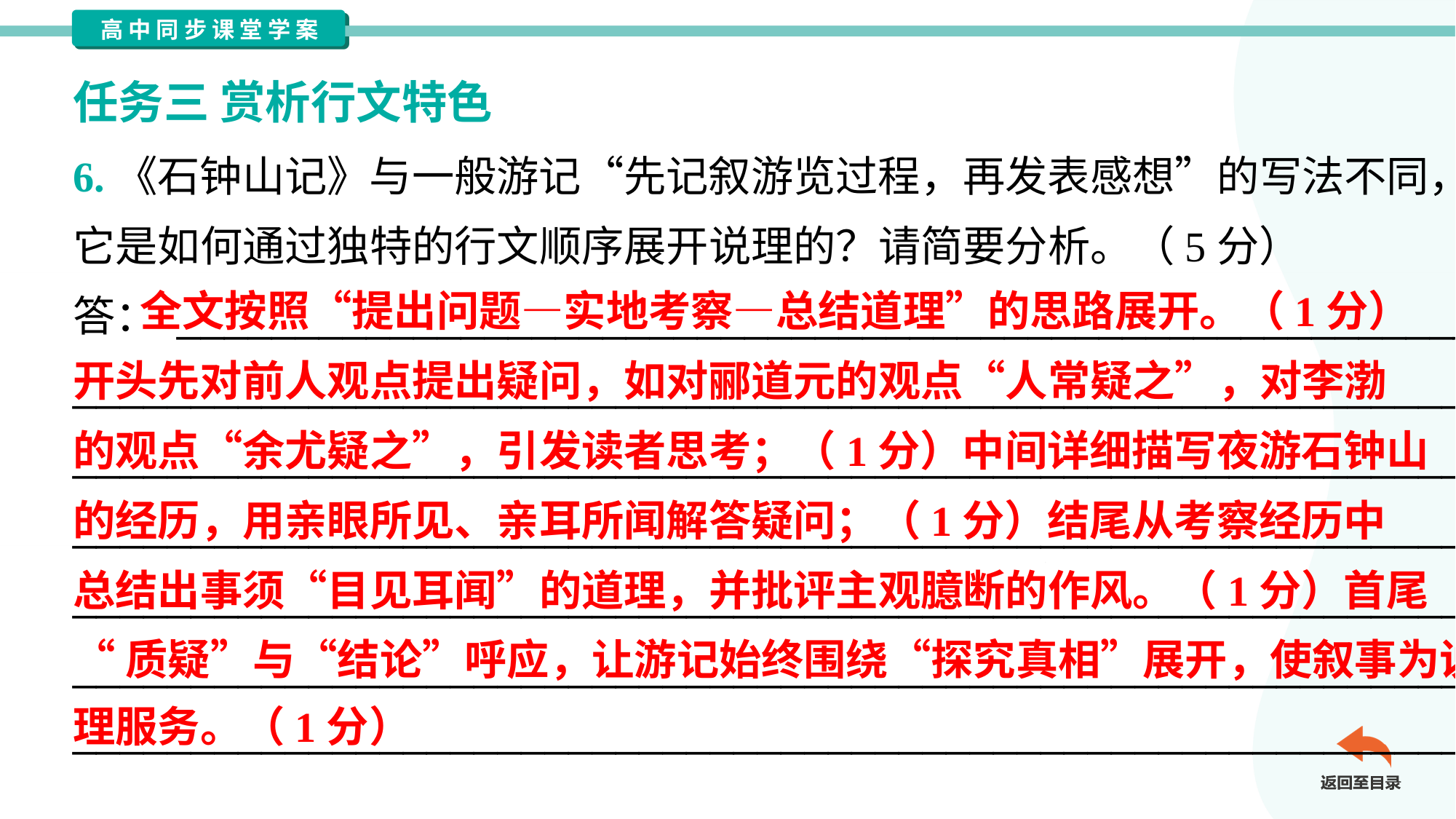

任务三 赏析行文特色
6.《石钟山记》与一般游记“先记叙游览过程，再发表感想”的写法不同，
它是如何通过独特的行文顺序展开说理的？请简要分析。（5分）
答： ________________________________________________________
_____________________________________________________________
_____________________________________________________________
_____________________________________________________________
_____________________________________________________________
_____________________________________________________________
_____________________________________________________________
      全文按照“提出问题—实地考察—总结道理”的思路展开。（1分）
开头先对前人观点提出疑问，如对郦道元的观点“人常疑之”，对李渤
的观点“余尤疑之”，引发读者思考；（1分）中间详细描写夜游石钟山
的经历，用亲眼所见、亲耳所闻解答疑问；（1分）结尾从考察经历中
总结出事须“目见耳闻”的道理，并批评主观臆断的作风。（1分）首尾
“质疑”与“结论”呼应，让游记始终围绕“探究真相”展开，使叙事为说
理服务。（1分）